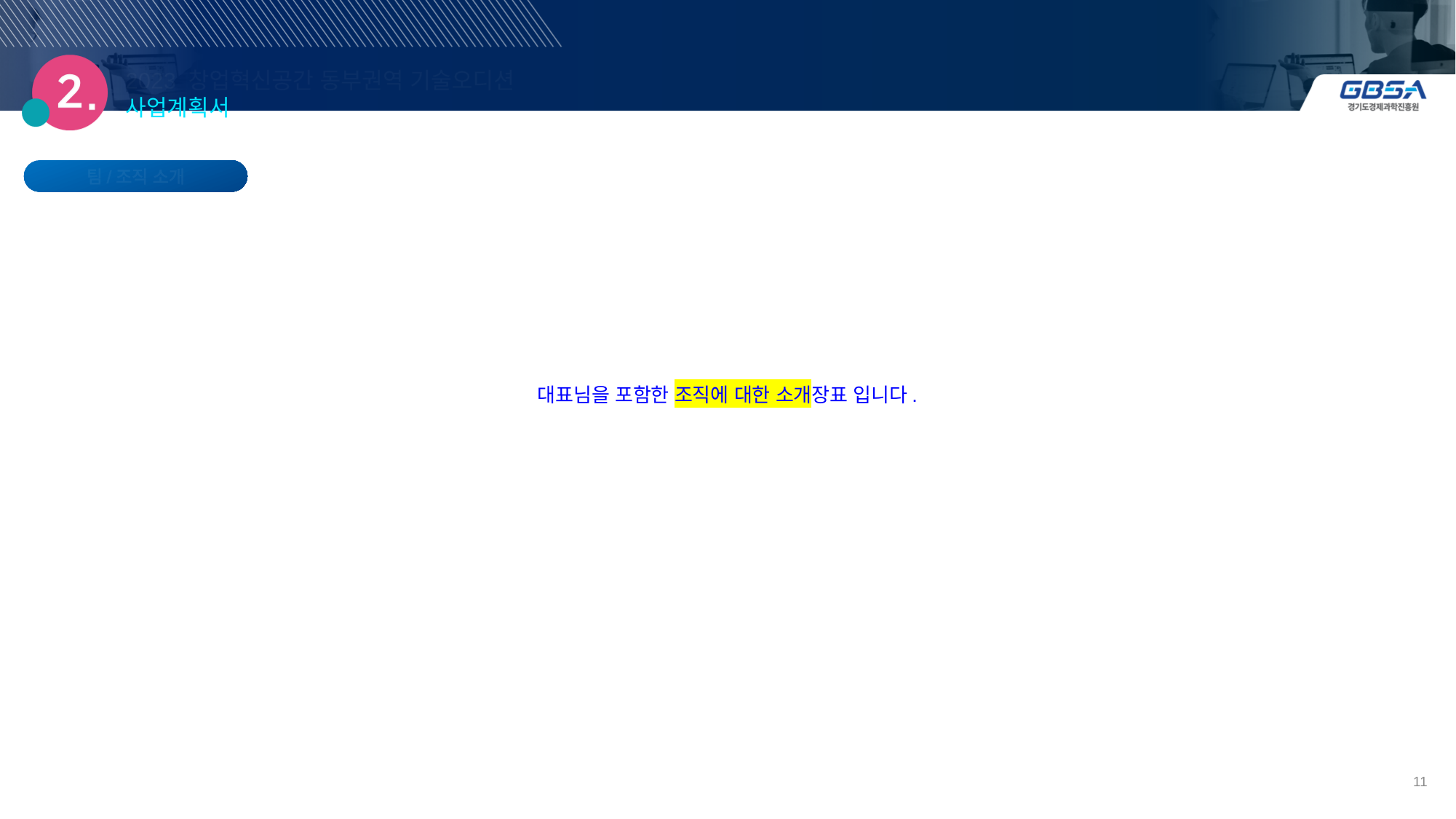

2023 창업혁신공간 동부권역 기술오디션 사업계획서
팀/조직 소개

대표님을 포함한 조직에 대한 소개장표 입니다.
11